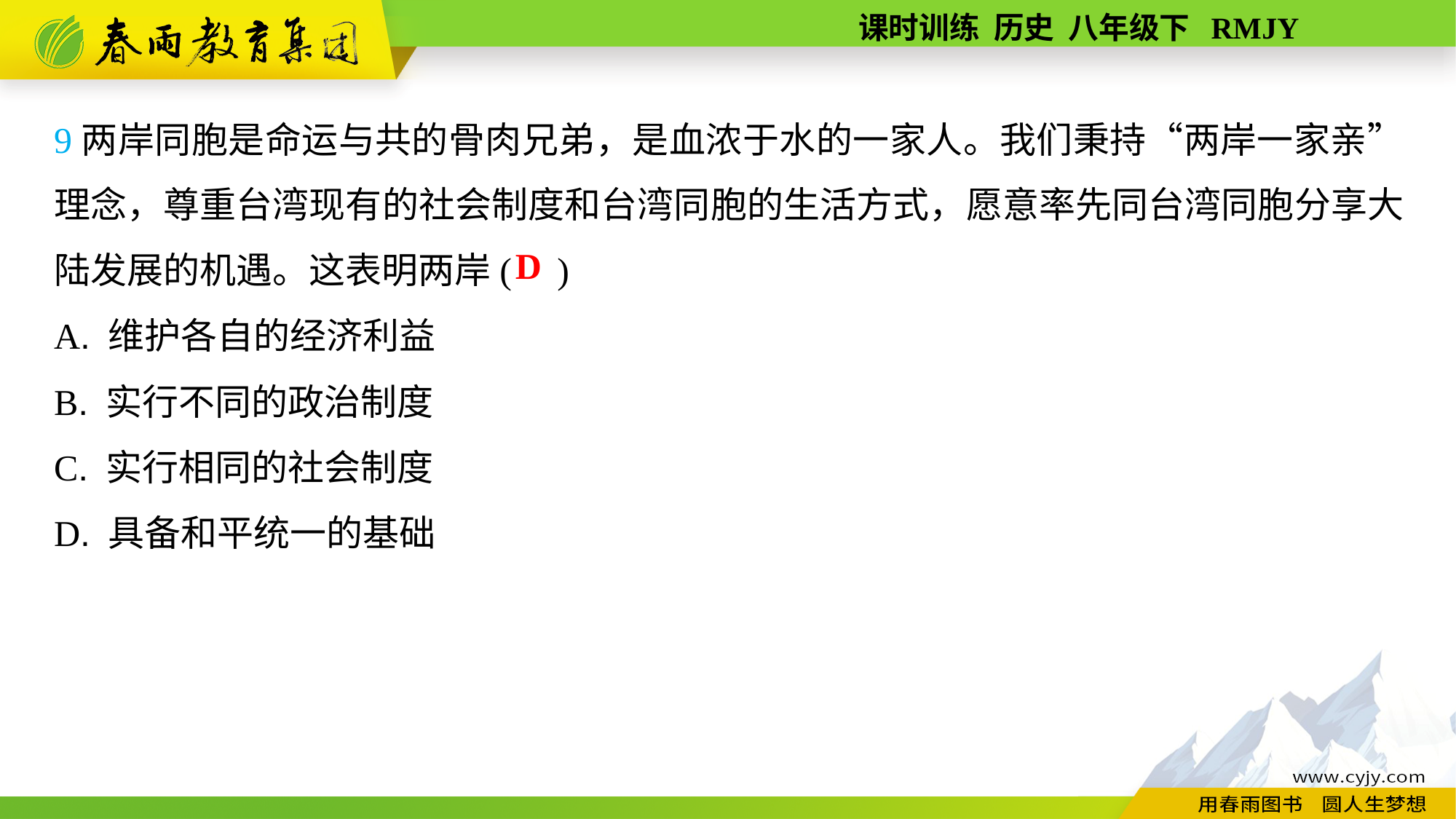

9两岸同胞是命运与共的骨肉兄弟，是血浓于水的一家人。我们秉持“两岸一家亲”理念，尊重台湾现有的社会制度和台湾同胞的生活方式，愿意率先同台湾同胞分享大陆发展的机遇。这表明两岸(     )
A. 维护各自的经济利益
B. 实行不同的政治制度
C. 实行相同的社会制度
D. 具备和平统一的基础
D